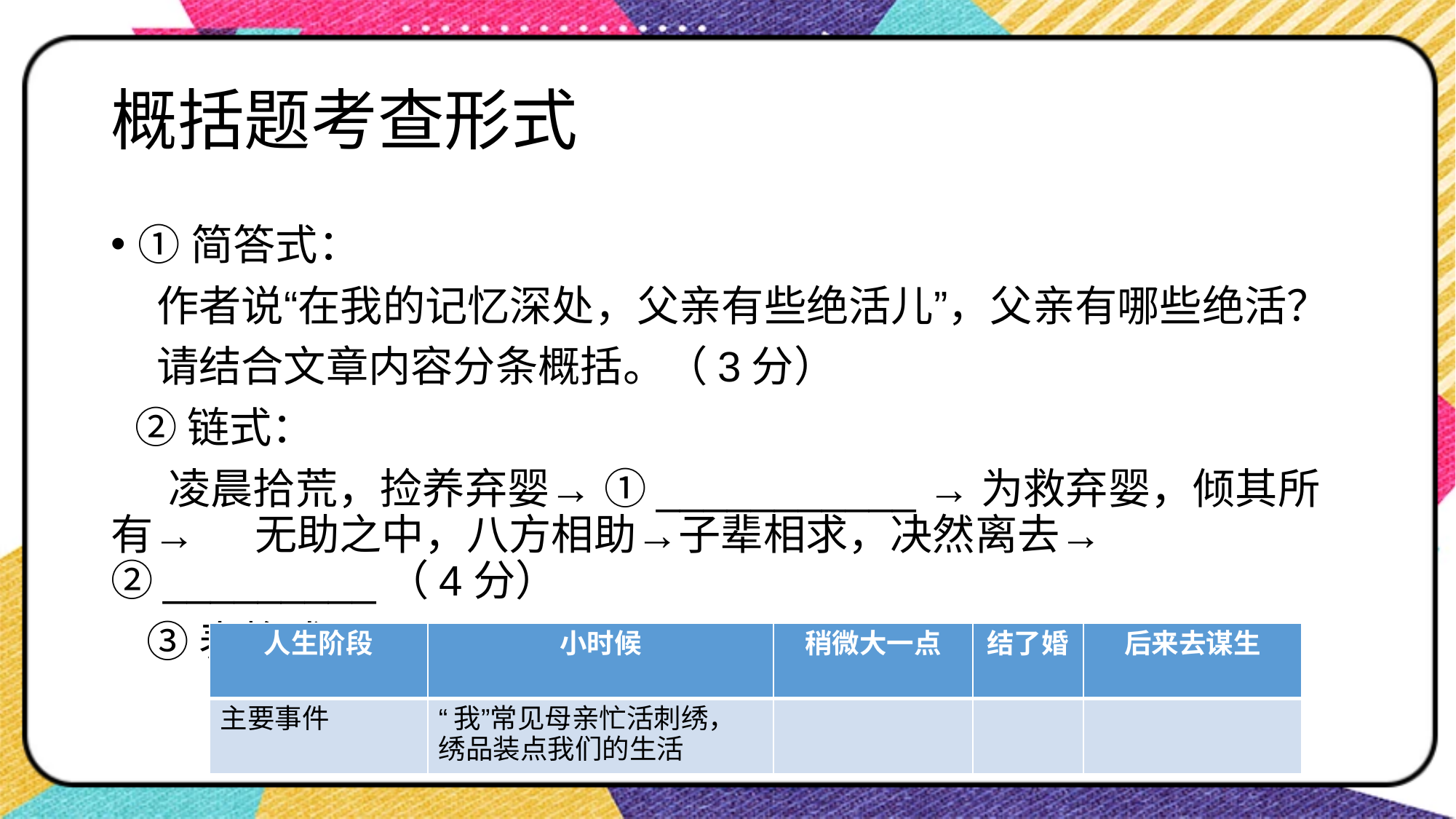

# 概括题考查形式
①简答式：
   作者说“在我的记忆深处，父亲有些绝活儿”，父亲有哪些绝活？
   请结合文章内容分条概括。（3分）
  ②链式：
    凌晨拾荒，捡养弃婴→ ①___________ →为救弃婴，倾其所有→     无助之中，八方相助→子辈相求，决然离去→ ②_________（4分）
   ③表格式：
| 人生阶段 | 小时候 | 稍微大一点 | 结了婚 | 后来去谋生 |
| --- | --- | --- | --- | --- |
| 主要事件 | “我”常见母亲忙活刺绣，绣品装点我们的生活 |  |  |  |